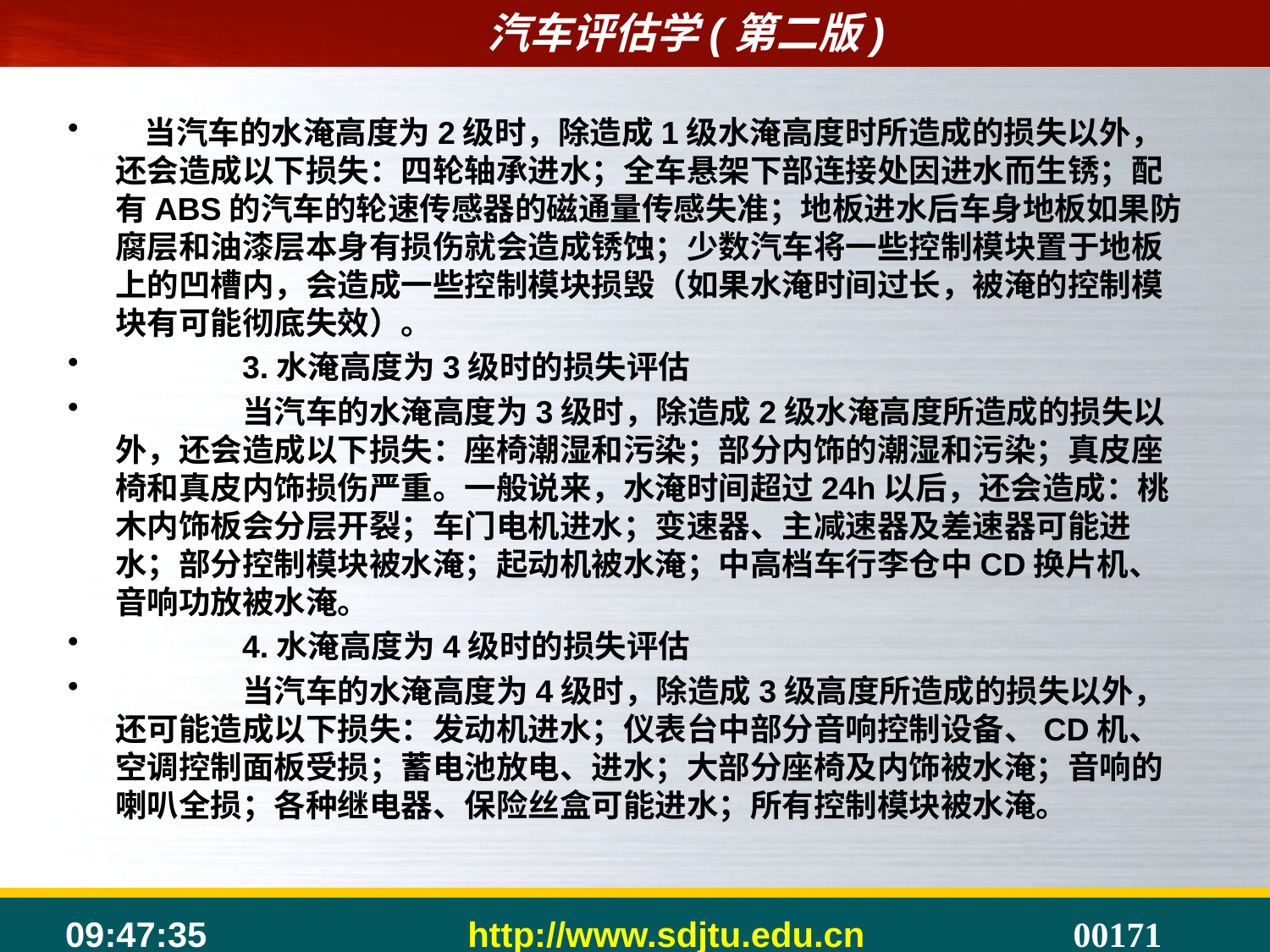

#
   当汽车的水淹高度为2级时，除造成1级水淹高度时所造成的损失以外，还会造成以下损失：四轮轴承进水；全车悬架下部连接处因进水而生锈；配有ABS的汽车的轮速传感器的磁通量传感失准；地板进水后车身地板如果防腐层和油漆层本身有损伤就会造成锈蚀；少数汽车将一些控制模块置于地板上的凹槽内，会造成一些控制模块损毁（如果水淹时间过长，被淹的控制模块有可能彻底失效）。
	3.水淹高度为3级时的损失评估
	当汽车的水淹高度为3级时，除造成2级水淹高度所造成的损失以外，还会造成以下损失：座椅潮湿和污染；部分内饰的潮湿和污染；真皮座椅和真皮内饰损伤严重。一般说来，水淹时间超过24h以后，还会造成：桃木内饰板会分层开裂；车门电机进水；变速器、主减速器及差速器可能进水；部分控制模块被水淹；起动机被水淹；中高档车行李仓中CD换片机、音响功放被水淹。
	4.水淹高度为4级时的损失评估
	当汽车的水淹高度为4级时，除造成3级高度所造成的损失以外，还可能造成以下损失：发动机进水；仪表台中部分音响控制设备、CD机、空调控制面板受损；蓄电池放电、进水；大部分座椅及内饰被水淹；音响的喇叭全损；各种继电器、保险丝盒可能进水；所有控制模块被水淹。